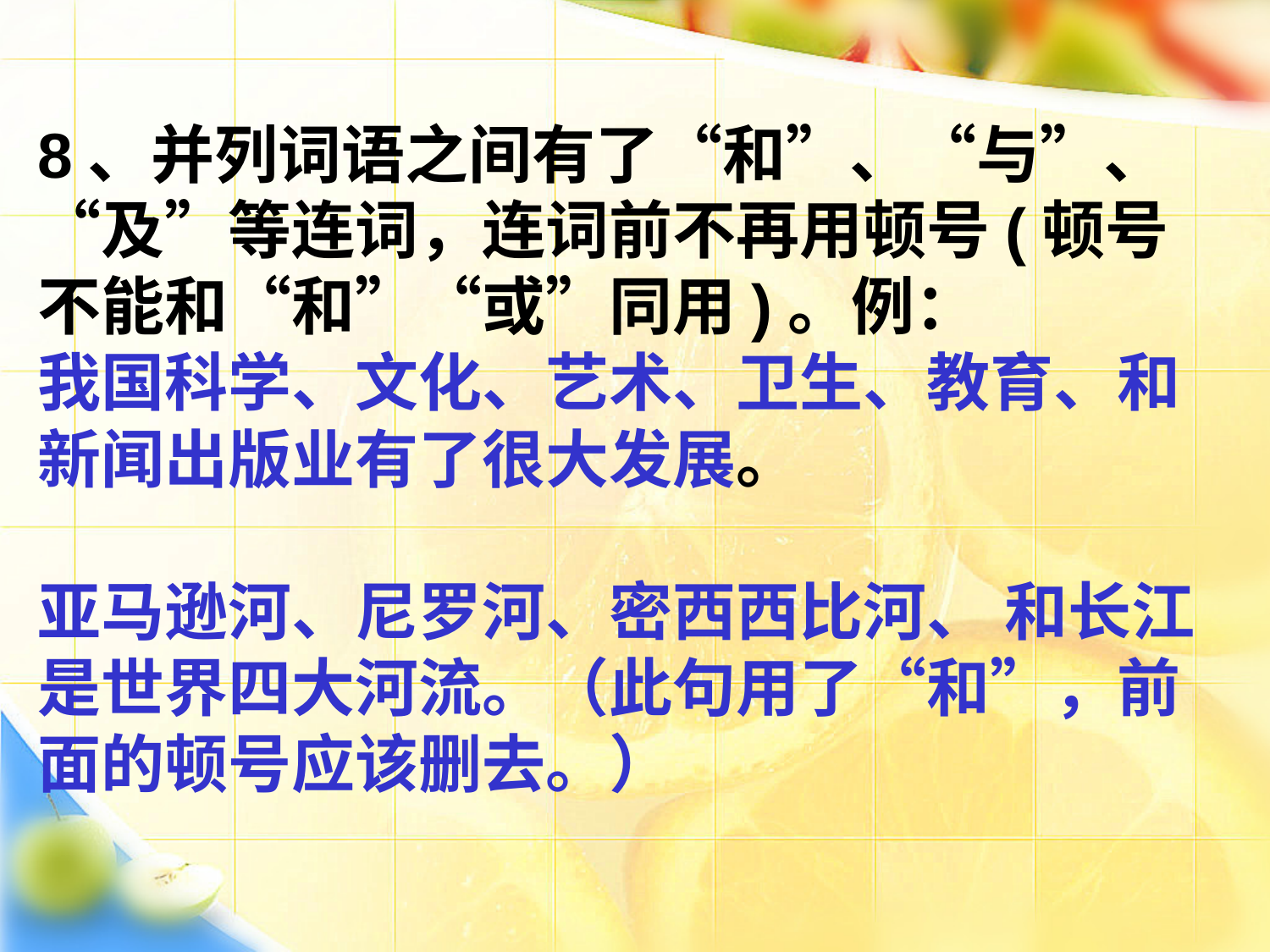

8、并列词语之间有了“和”、“与”、“及”等连词，连词前不再用顿号(顿号不能和“和”“或”同用)。例：
我国科学、文化、艺术、卫生、教育、和新闻出版业有了很大发展。
亚马逊河、尼罗河、密西西比河、 和长江是世界四大河流。（此句用了“和”，前面的顿号应该删去。）